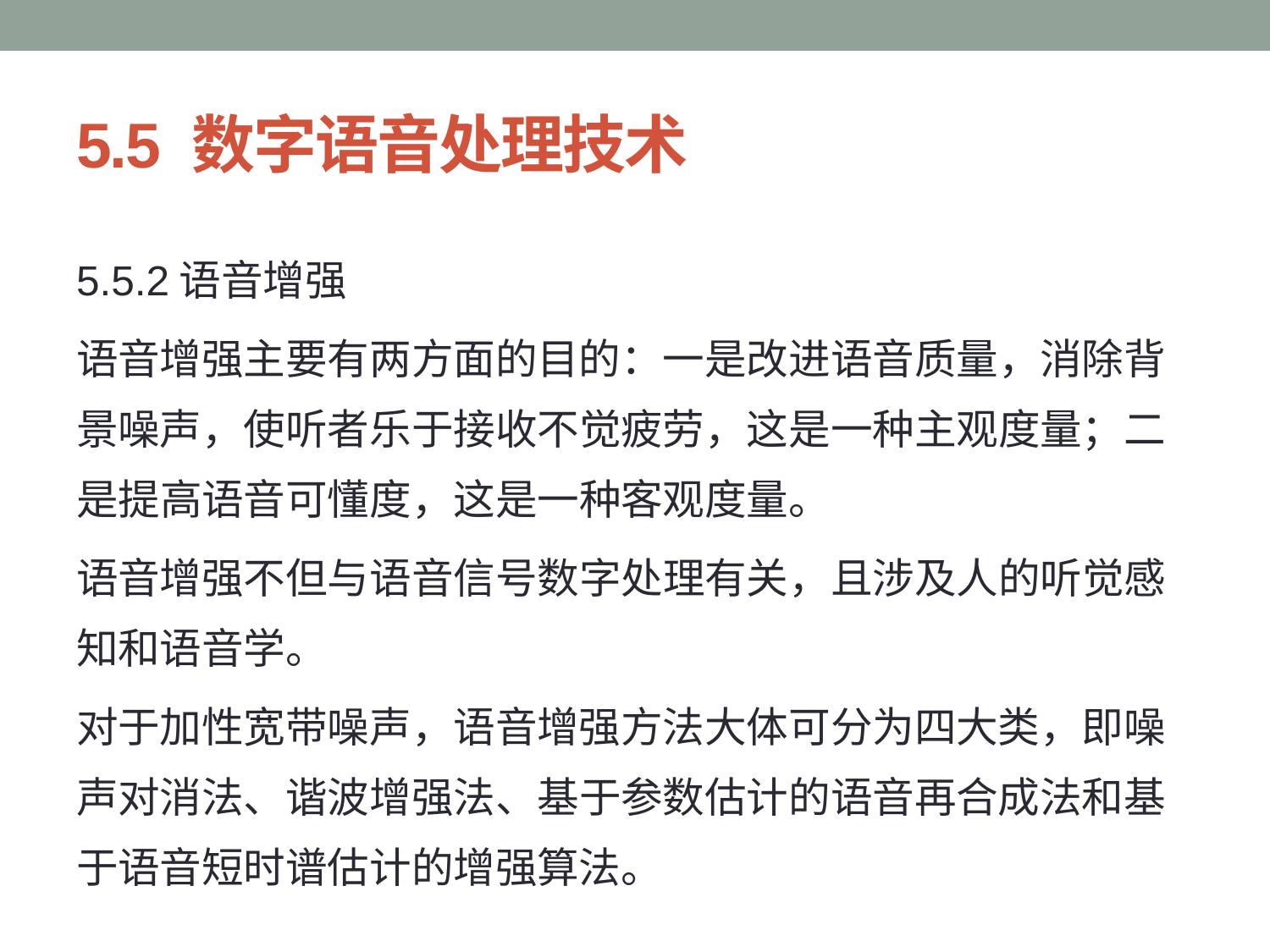

# 5.5 数字语音处理技术
5.5.2语音增强
语音增强主要有两方面的目的：一是改进语音质量，消除背景噪声，使听者乐于接收不觉疲劳，这是一种主观度量；二是提高语音可懂度，这是一种客观度量。
语音增强不但与语音信号数字处理有关，且涉及人的听觉感知和语音学。
对于加性宽带噪声，语音增强方法大体可分为四大类，即噪声对消法、谐波增强法、基于参数估计的语音再合成法和基于语音短时谱估计的增强算法。